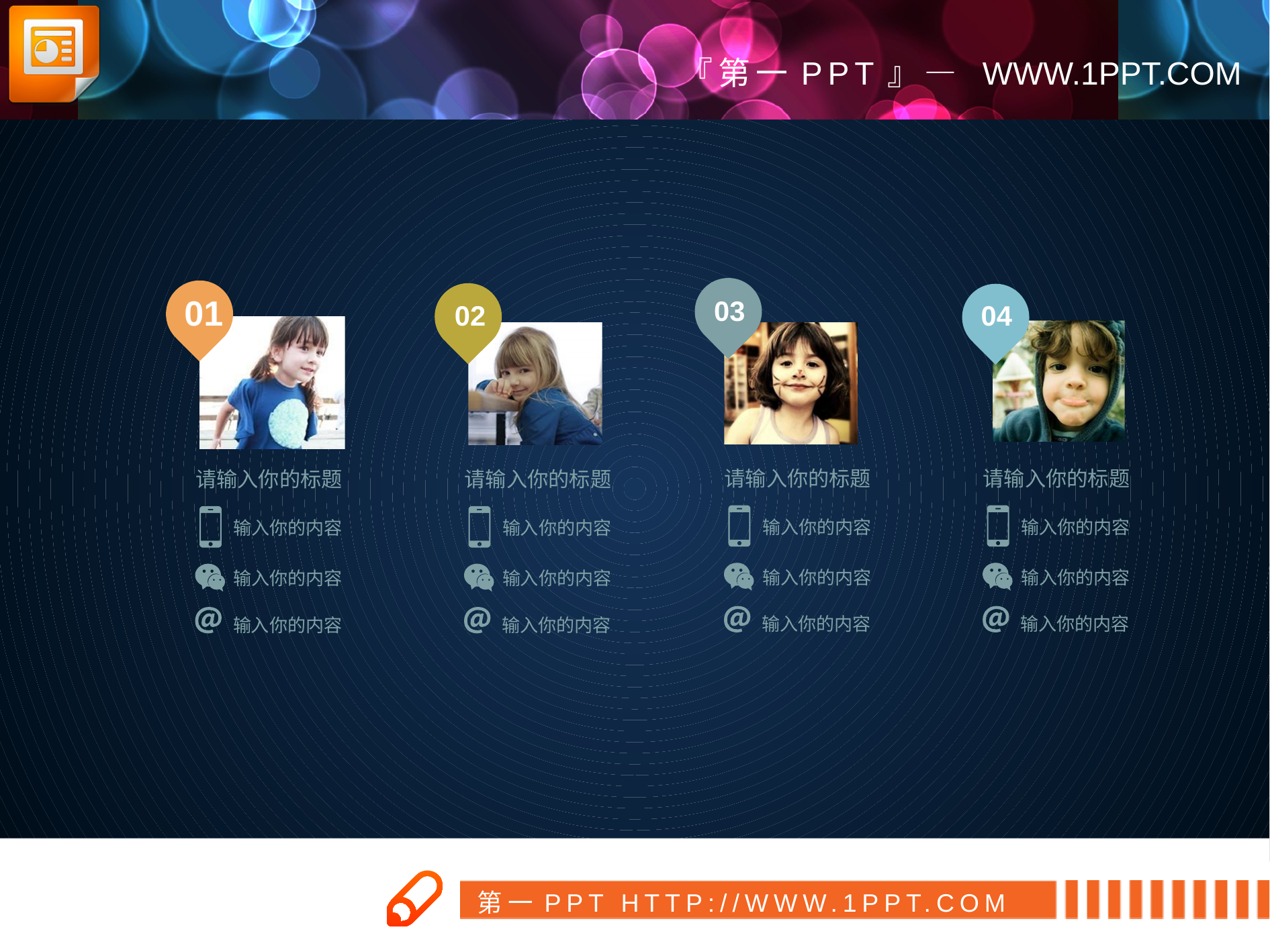

03

01

02

04

请输入你的标题
请输入你的标题
请输入你的标题
请输入你的标题

输入你的内容
输入你的内容
输入你的内容
输入你的内容
输入你的内容
输入你的内容
输入你的内容
输入你的内容

输入你的内容
输入你的内容

输入你的内容
输入你的内容